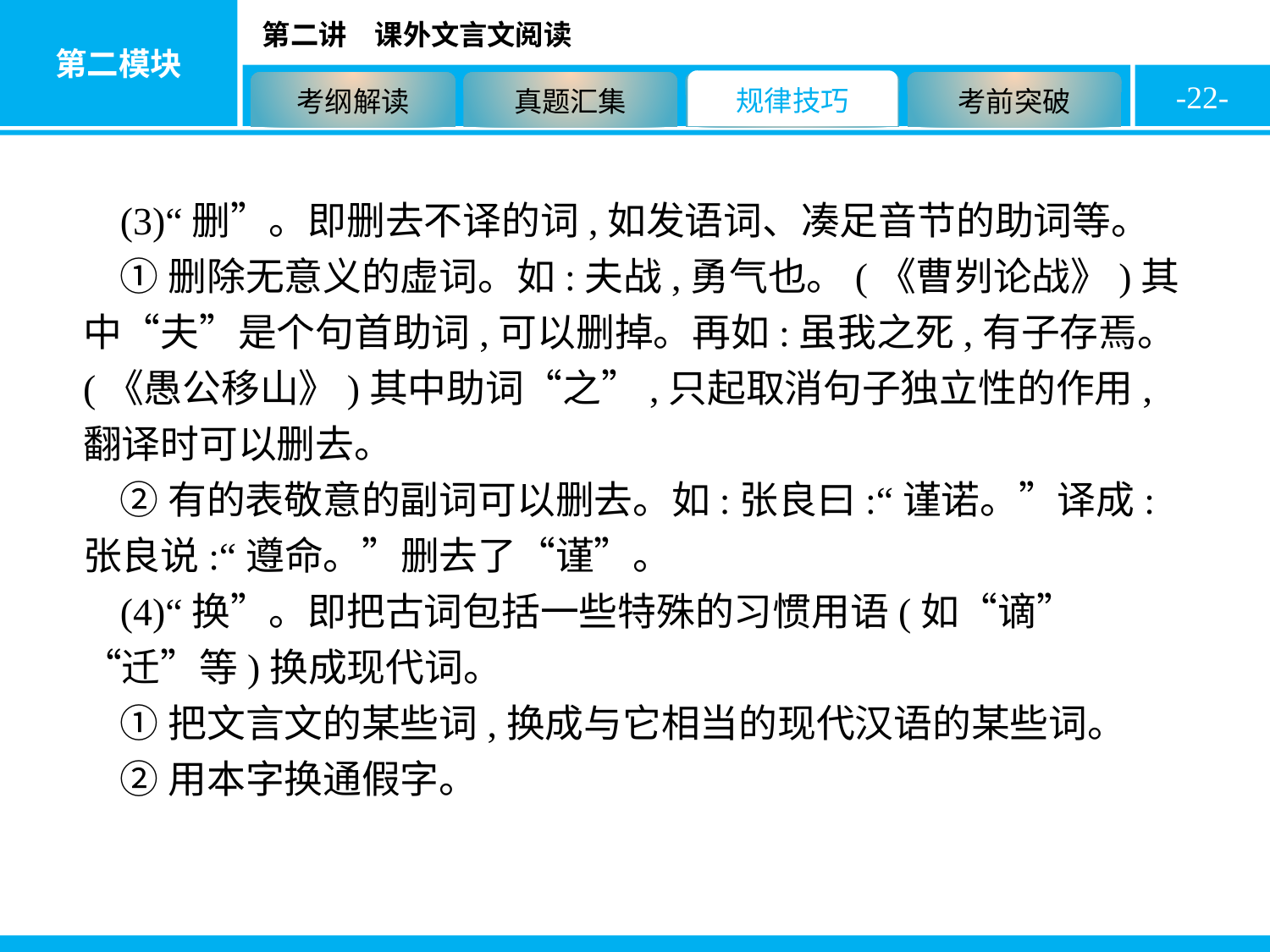

-22-
(3)“删”。即删去不译的词,如发语词、凑足音节的助词等。
①删除无意义的虚词。如:夫战,勇气也。(《曹刿论战》)其中“夫”是个句首助词,可以删掉。再如:虽我之死,有子存焉。(《愚公移山》)其中助词“之”,只起取消句子独立性的作用,翻译时可以删去。
②有的表敬意的副词可以删去。如:张良曰:“谨诺。”译成:张良说:“遵命。”删去了“谨”。
(4)“换”。即把古词包括一些特殊的习惯用语(如“谪”“迁”等)换成现代词。
①把文言文的某些词,换成与它相当的现代汉语的某些词。
②用本字换通假字。